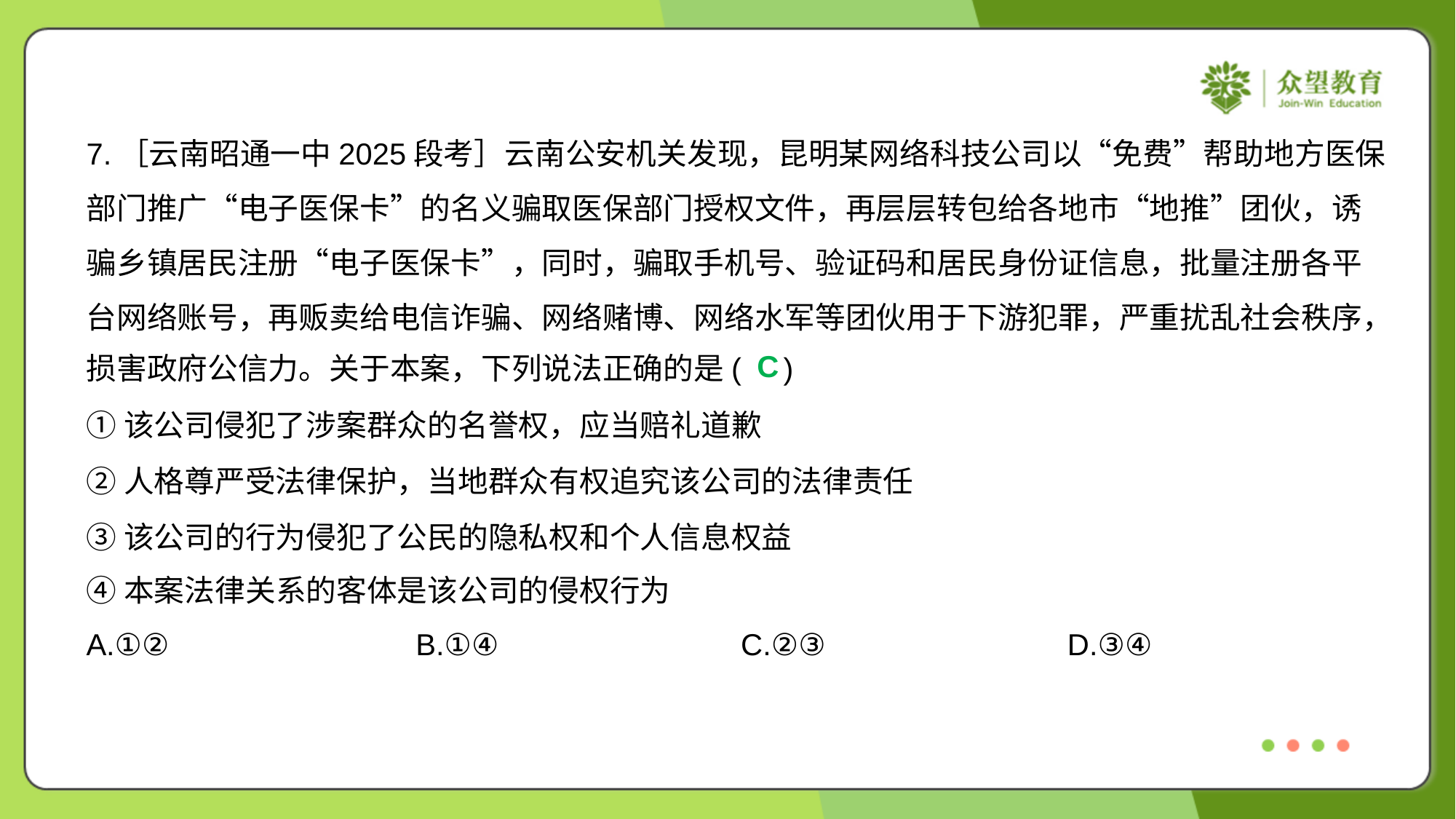

7.［云南昭通一中2025段考］云南公安机关发现，昆明某网络科技公司以“免费”帮助地方医保
部门推广“电子医保卡”的名义骗取医保部门授权文件，再层层转包给各地市“地推”团伙，诱
骗乡镇居民注册“电子医保卡”，同时，骗取手机号、验证码和居民身份证信息，批量注册各平
台网络账号，再贩卖给电信诈骗、网络赌博、网络水军等团伙用于下游犯罪，严重扰乱社会秩序，
损害政府公信力。关于本案，下列说法正确的是(     )
C
①该公司侵犯了涉案群众的名誉权，应当赔礼道歉
②人格尊严受法律保护，当地群众有权追究该公司的法律责任
③该公司的行为侵犯了公民的隐私权和个人信息权益
④本案法律关系的客体是该公司的侵权行为
A.①②	B.①④	C.②③	D.③④